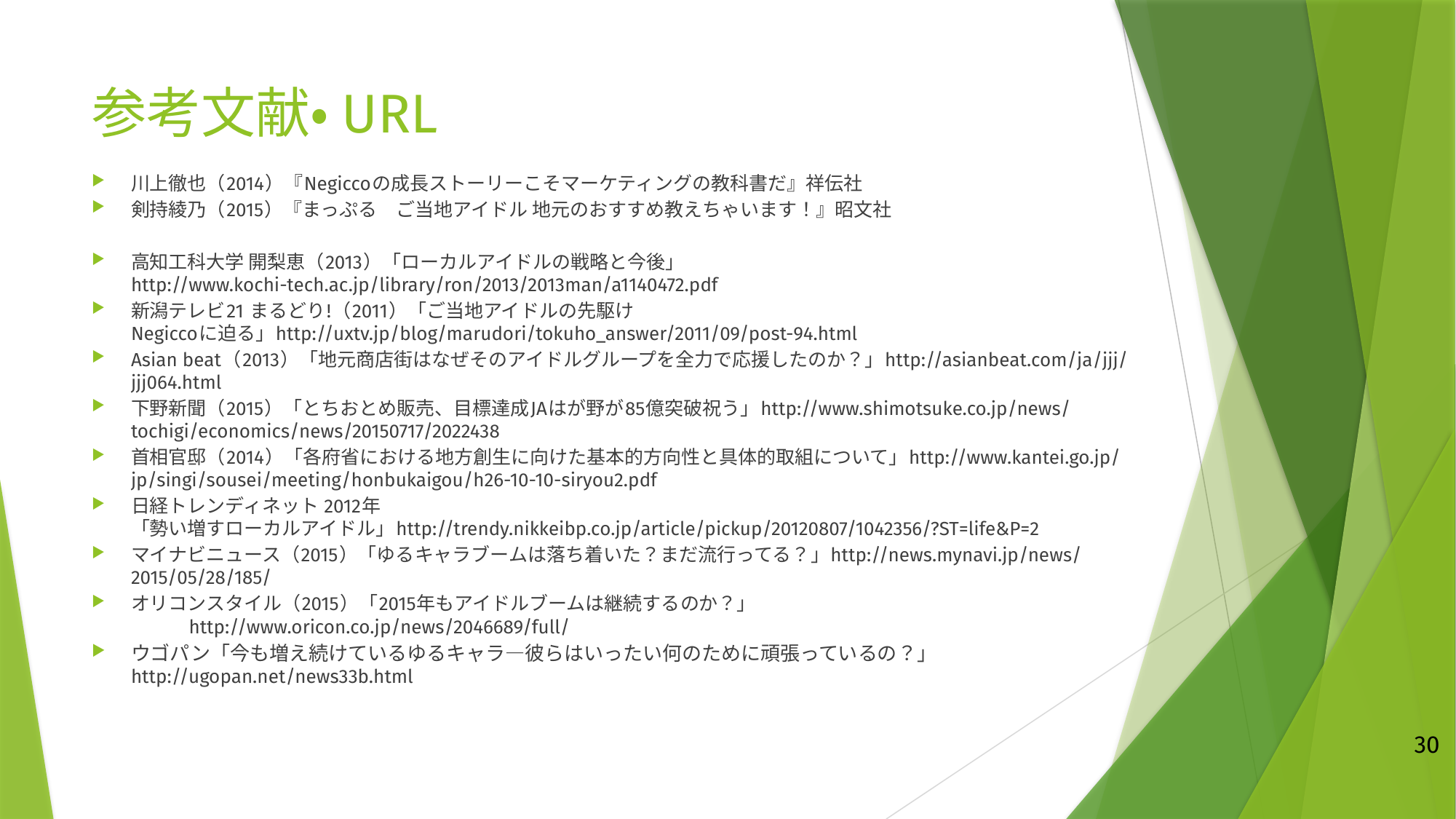

# 参考文献・URL
川上徹也（2014）『Negiccoの成長ストーリーこそマーケティングの教科書だ』祥伝社
剣持綾乃（2015）『まっぷる　ご当地アイドル 地元のおすすめ教えちゃいます！』昭文社

高知工科大学 開梨恵（2013）「ローカルアイドルの戦略と今後」　　　　　　　　　　　　　　　　　　　http://www.kochi-tech.ac.jp/library/ron/2013/2013man/a1140472.pdf
新潟テレビ21 まるどり!（2011）「ご当地アイドルの先駆け Negiccoに迫る」http://uxtv.jp/blog/marudori/tokuho_answer/2011/09/post-94.html
Asian beat（2013）「地元商店街はなぜそのアイドルグループを全力で応援したのか？」http://asianbeat.com/ja/jjj/jjj064.html
下野新聞（2015）「とちおとめ販売、目標達成JAはが野が85億突破祝う」http://www.shimotsuke.co.jp/news/tochigi/economics/news/20150717/2022438
首相官邸（2014）「各府省における地方創生に向けた基本的方向性と具体的取組について」http://www.kantei.go.jp/jp/singi/sousei/meeting/honbukaigou/h26-10-10-siryou2.pdf
日経トレンディネット 2012年 「勢い増すローカルアイドル」http://trendy.nikkeibp.co.jp/article/pickup/20120807/1042356/?ST=life&P=2
マイナビニュース（2015）「ゆるキャラブームは落ち着いた？まだ流行ってる？」http://news.mynavi.jp/news/2015/05/28/185/
オリコンスタイル（2015）「2015年もアイドルブームは継続するのか？」　　　　　　　　　　　　　　　　　　　　　　　http://www.oricon.co.jp/news/2046689/full/
ウゴパン「今も増え続けているゆるキャラ―彼らはいったい何のために頑張っているの？」 http://ugopan.net/news33b.html

30